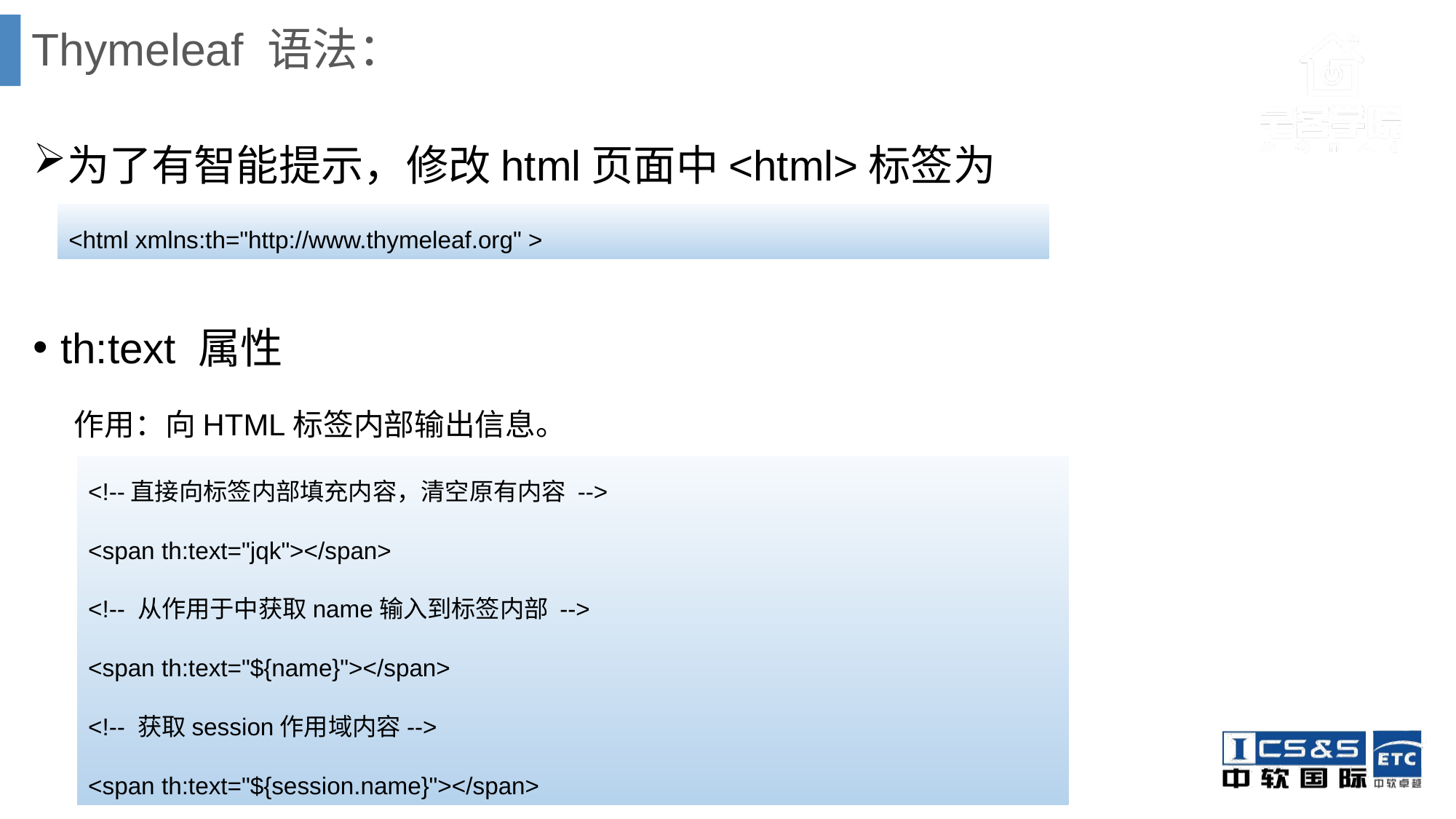

# Thymeleaf 语法：
为了有智能提示，修改html页面中<html>标签为

th:text 属性
     作用：向HTML标签内部输出信息。

<html xmlns:th="http://www.thymeleaf.org" >
<!--直接向标签内部填充内容，清空原有内容 -->
<span th:text="jqk"></span>
<!-- 从作用于中获取name输入到标签内部 -->
<span th:text="${name}"></span>
<!-- 获取session作用域内容-->
<span th:text="${session.name}"></span>